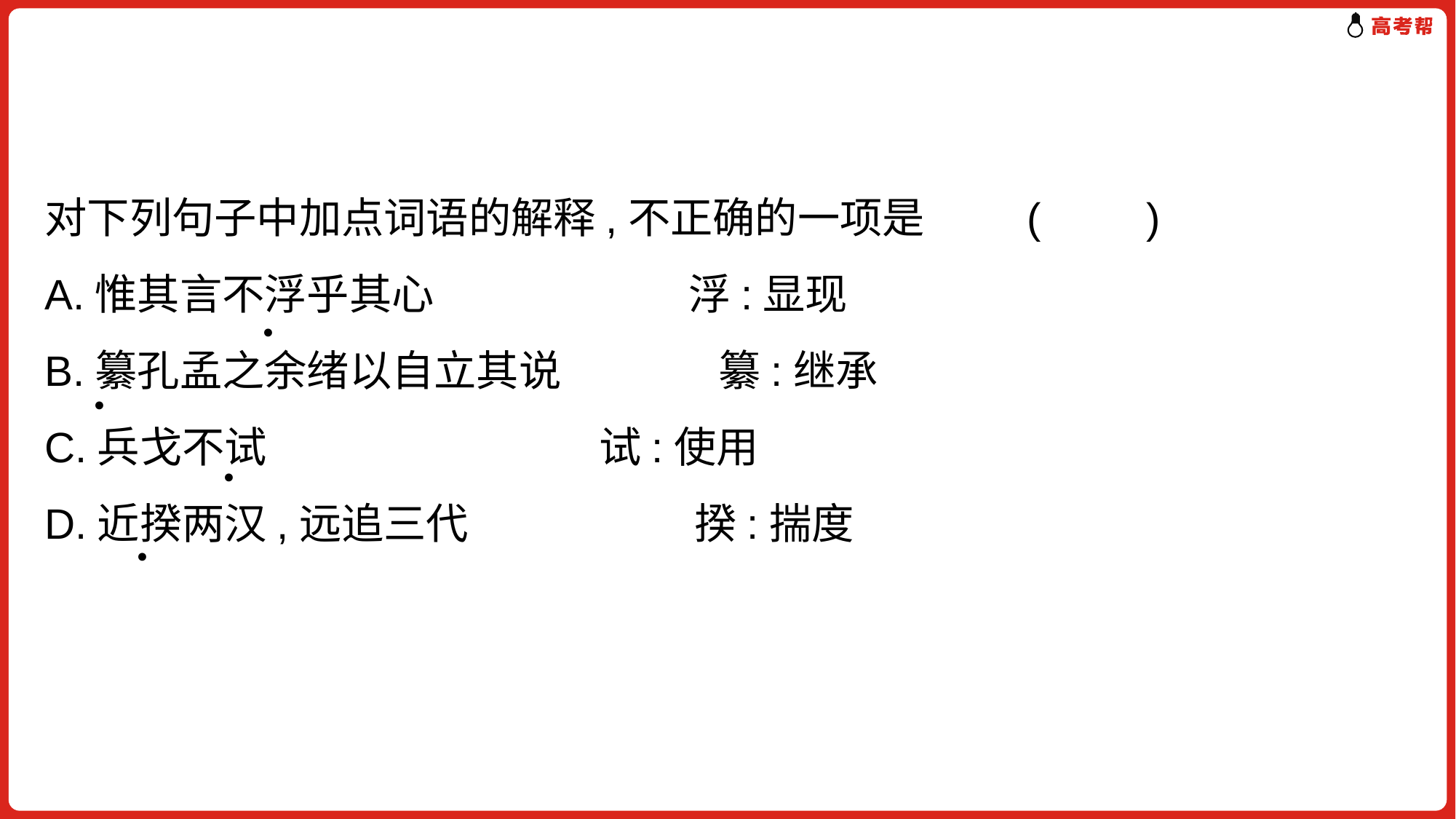

对下列句子中加点词语的解释,不正确的一项是	(　　)
A.惟其言不浮乎其心　　　　　　浮:显现
B.纂孔孟之余绪以自立其说　　	  纂:继承
C.兵戈不试　　	                        试:使用
D.近揆两汉,远追三代　　	           揆:揣度
.
.
.
.